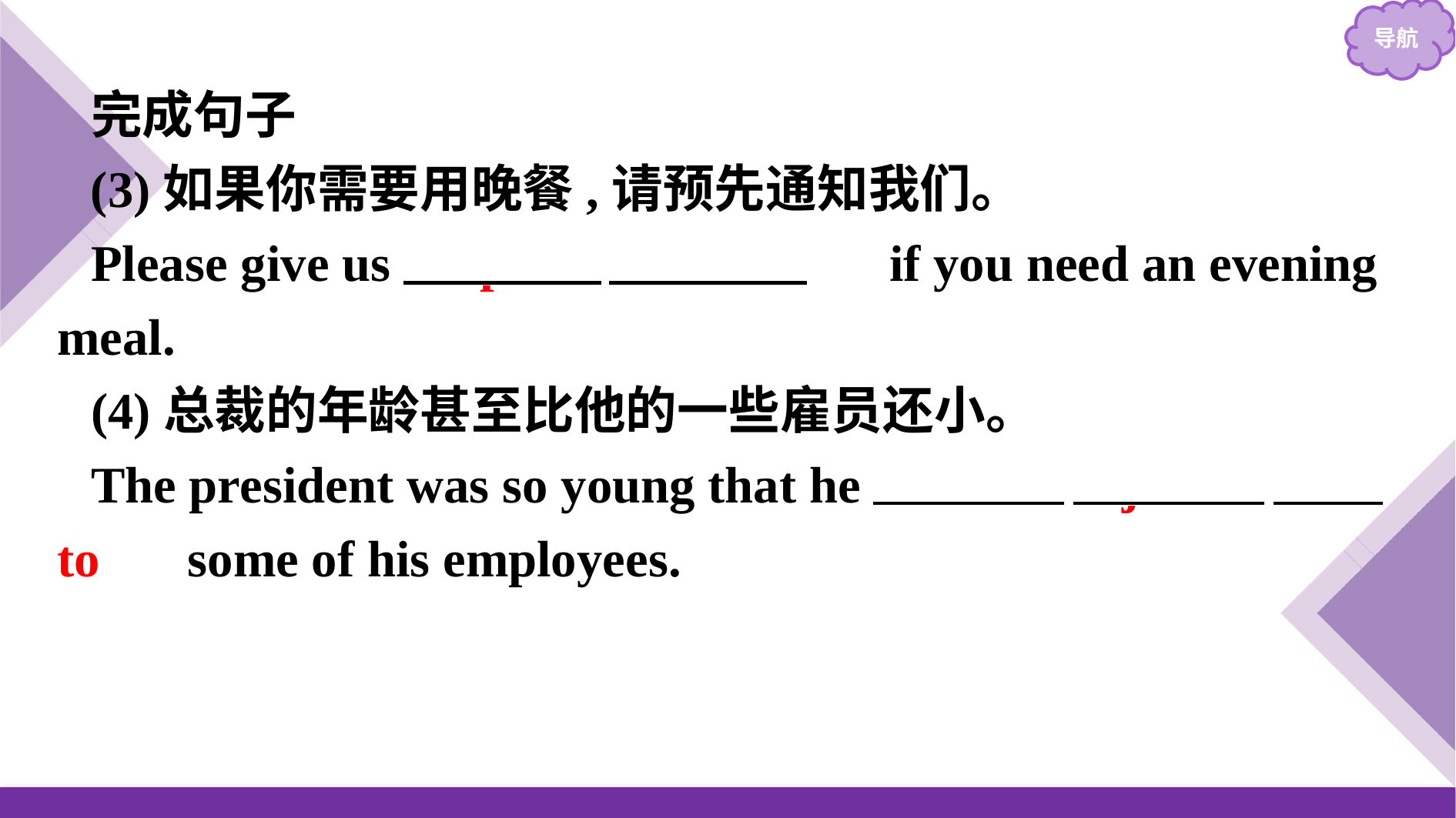

完成句子
(3)如果你需要用晚餐,请预先通知我们。
Please give us 　prior　notice　 if you need an evening meal.
(4)总裁的年龄甚至比他的一些雇员还小。
The president was so young that he 　was　 junior　 to　 some of his employees.